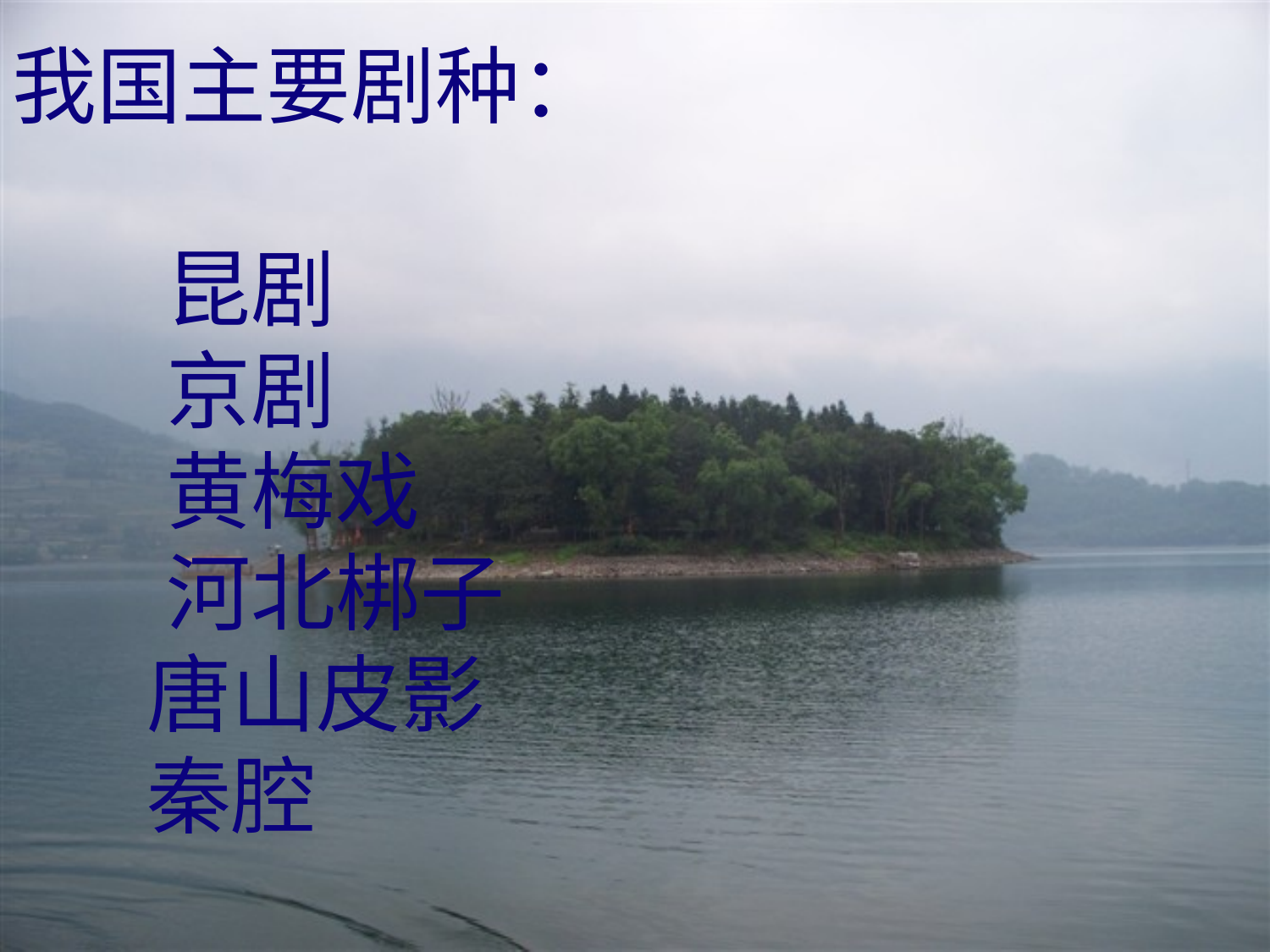

我国主要剧种：

       昆剧
       京剧
       黄梅戏
       河北梆子
      唐山皮影
      秦腔